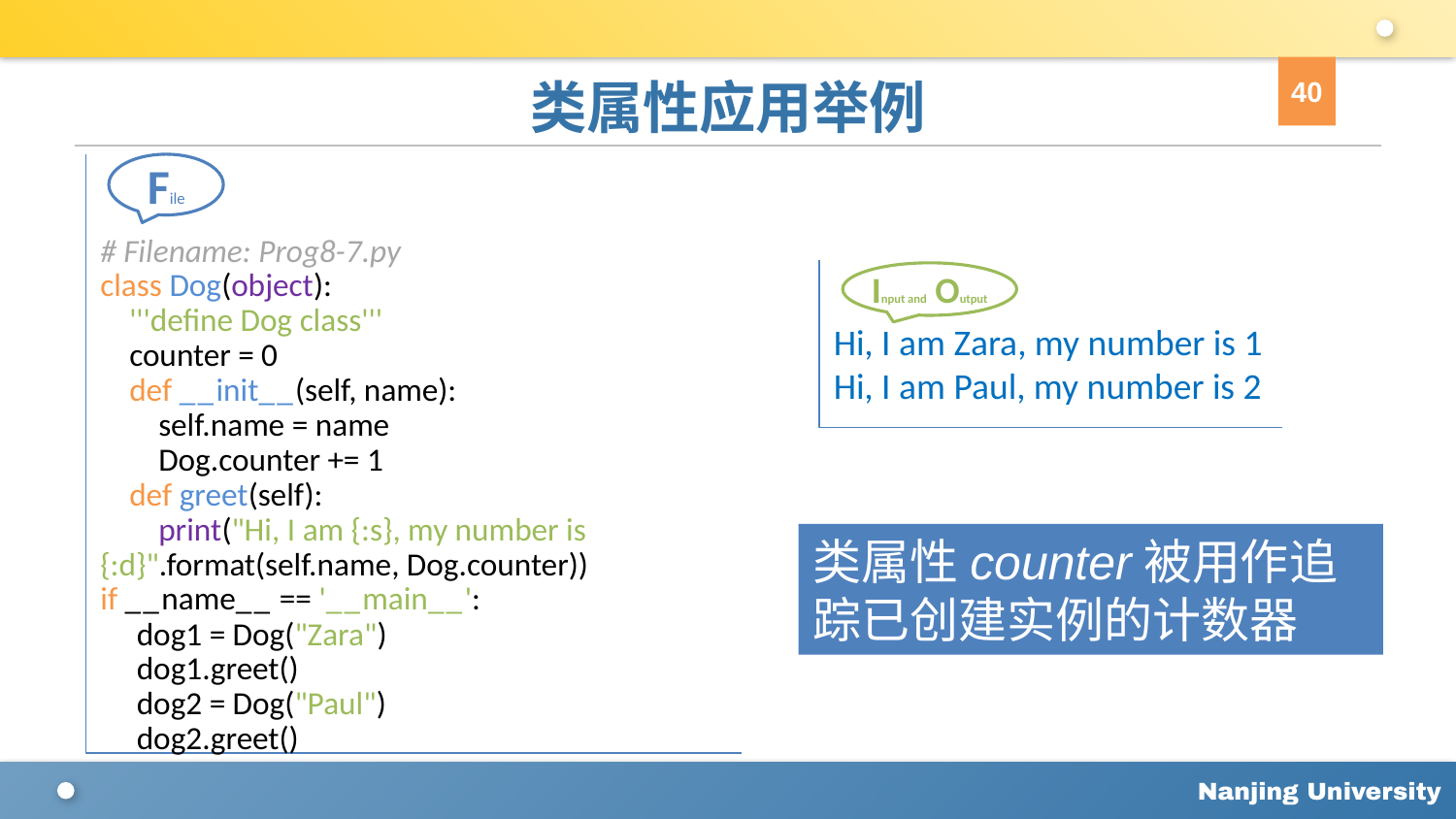

40
# 类属性应用举例

# Filename: Prog8-7.py
class Dog(object):
    '''define Dog class'''
    counter = 0
    def __init__(self, name):
        self.name = name
        Dog.counter += 1
    def greet(self):
        print("Hi, I am {:s}, my number is  	{:d}".format(self.name, Dog.counter))
if __name__ == '__main__':
     dog1 = Dog("Zara")
     dog1.greet()
     dog2 = Dog("Paul")
     dog2.greet()
File

Hi, I am Zara, my number is 1
Hi, I am Paul, my number is 2
Input and Output
类属性counter被用作追踪已创建实例的计数器